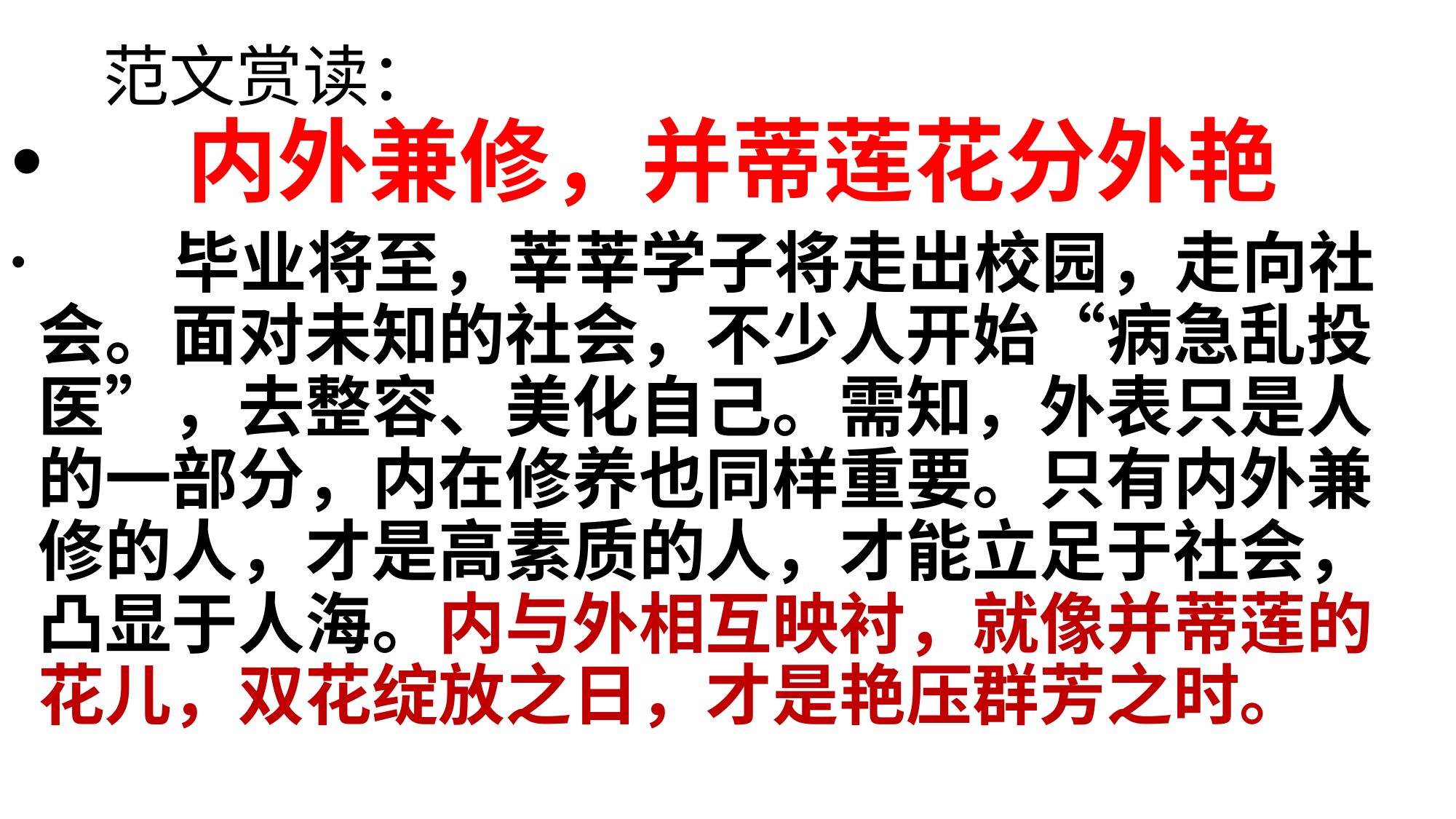

# 范文赏读：
      内外兼修，并蒂莲花分外艳
             毕业将至，莘莘学子将走出校园，走向社会。面对未知的社会，不少人开始“病急乱投医”，去整容、美化自己。需知，外表只是人的一部分，内在修养也同样重要。只有内外兼修的人，才是高素质的人，才能立足于社会，凸显于人海。内与外相互映衬，就像并蒂莲的花儿，双花绽放之日，才是艳压群芳之时。